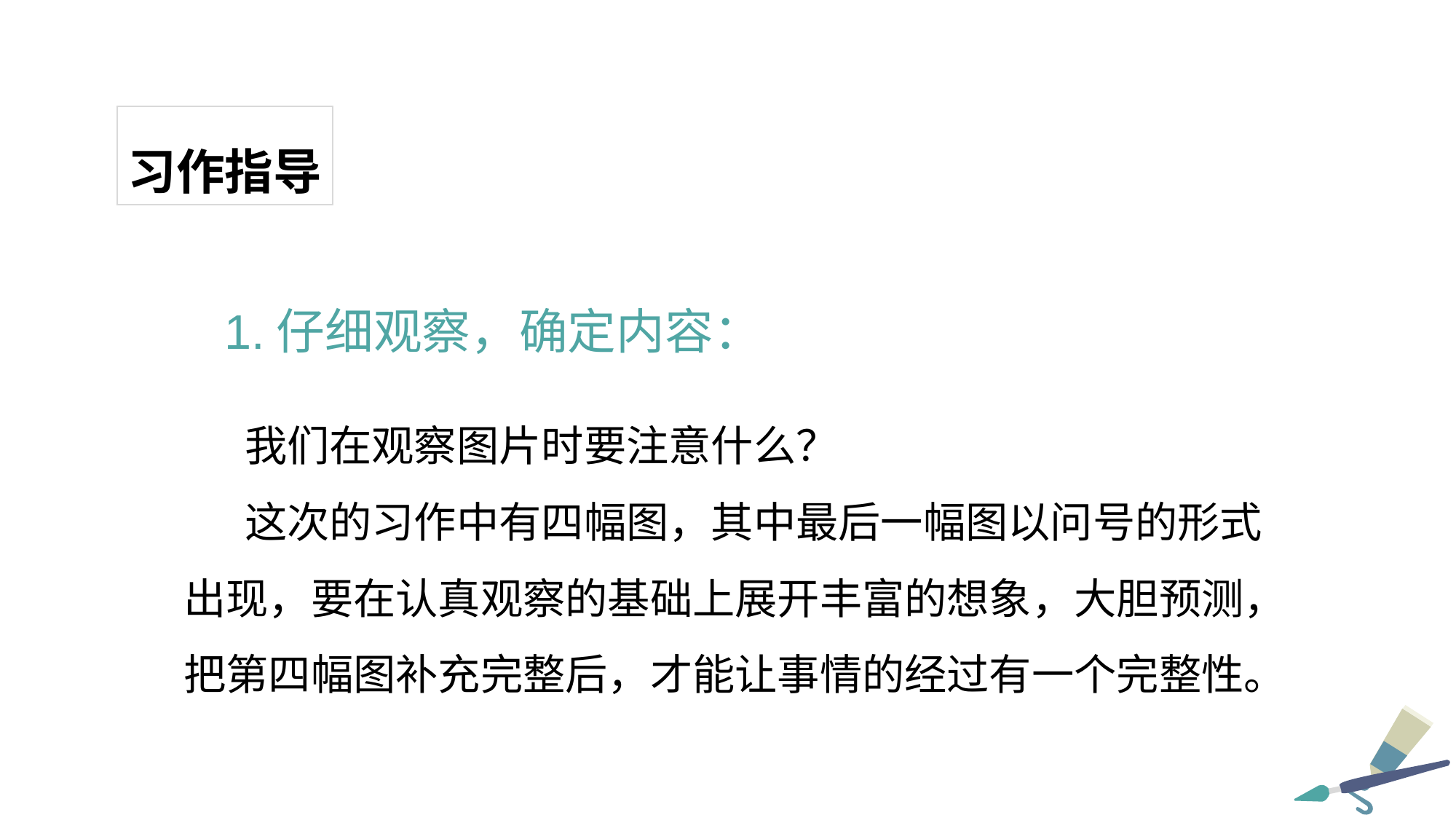

习作指导
 1.仔细观察，确定内容：
  我们在观察图片时要注意什么？
  这次的习作中有四幅图，其中最后一幅图以问号的形式出现，要在认真观察的基础上展开丰富的想象，大胆预测，把第四幅图补充完整后，才能让事情的经过有一个完整性。